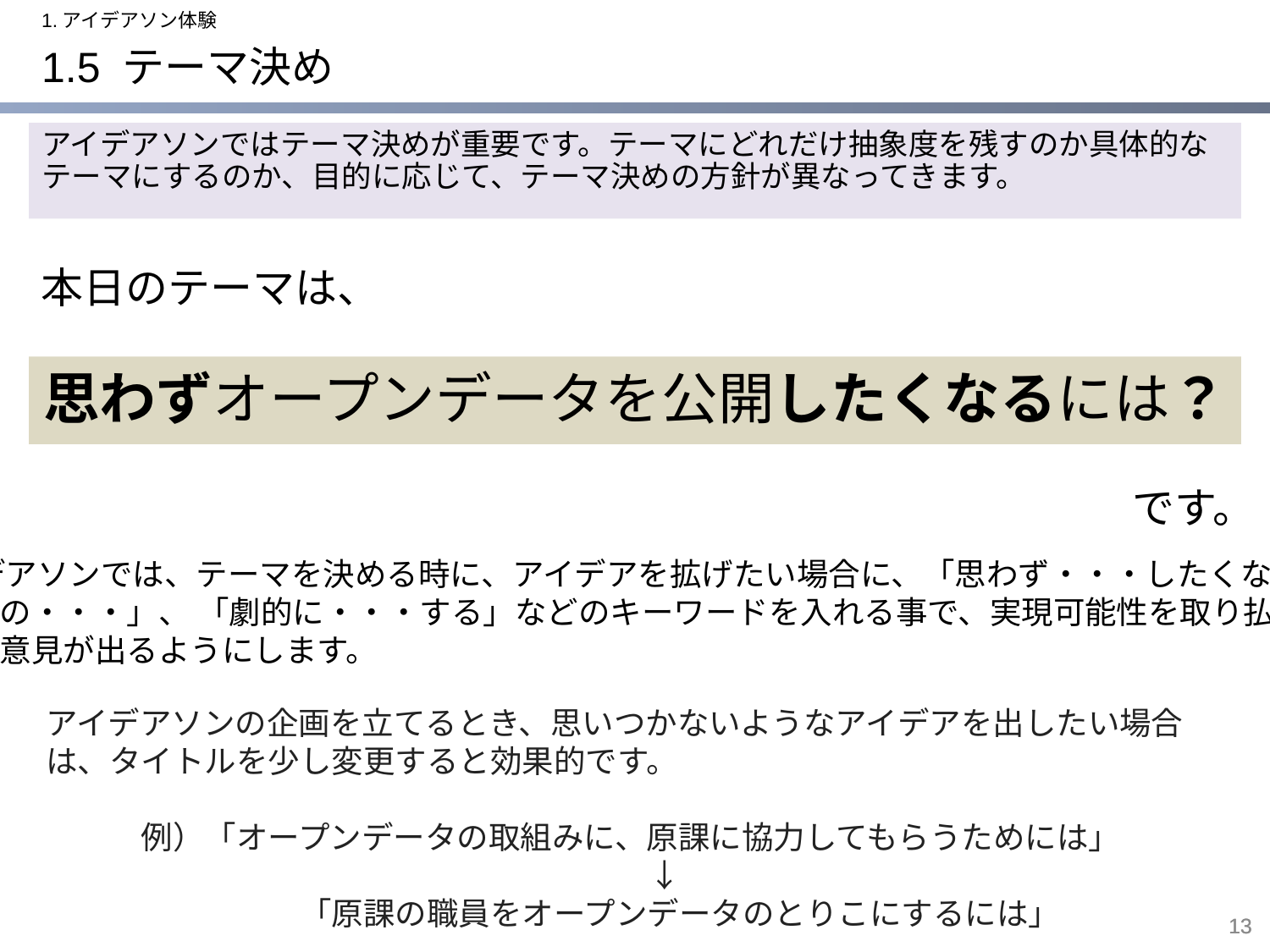

1.アイデアソン体験
# 1.5 テーマ決め
アイデアソンではテーマ決めが重要です。テーマにどれだけ抽象度を残すのか具体的なテーマにするのか、目的に応じて、テーマ決めの方針が異なってきます。
本日のテーマは、
思わずオープンデータを公開したくなるには？

です。
※アイデアソンでは、テーマを決める時に、アイデアを拡げたい場合に、「思わず・・・したくなる」や、
　「究極の・・・」、 「劇的に・・・する」などのキーワードを入れる事で、実現可能性を取り払った、
　大胆な意見が出るようにします。
アイデアソンの企画を立てるとき、思いつかないようなアイデアを出したい場合は、タイトルを少し変更すると効果的です。

　　　例）「オープンデータの取組みに、原課に協力してもらうためには」
　　　　　　　　　　　　　　　　　　　↓
　　　　　　　　「原課の職員をオープンデータのとりこにするには」
13